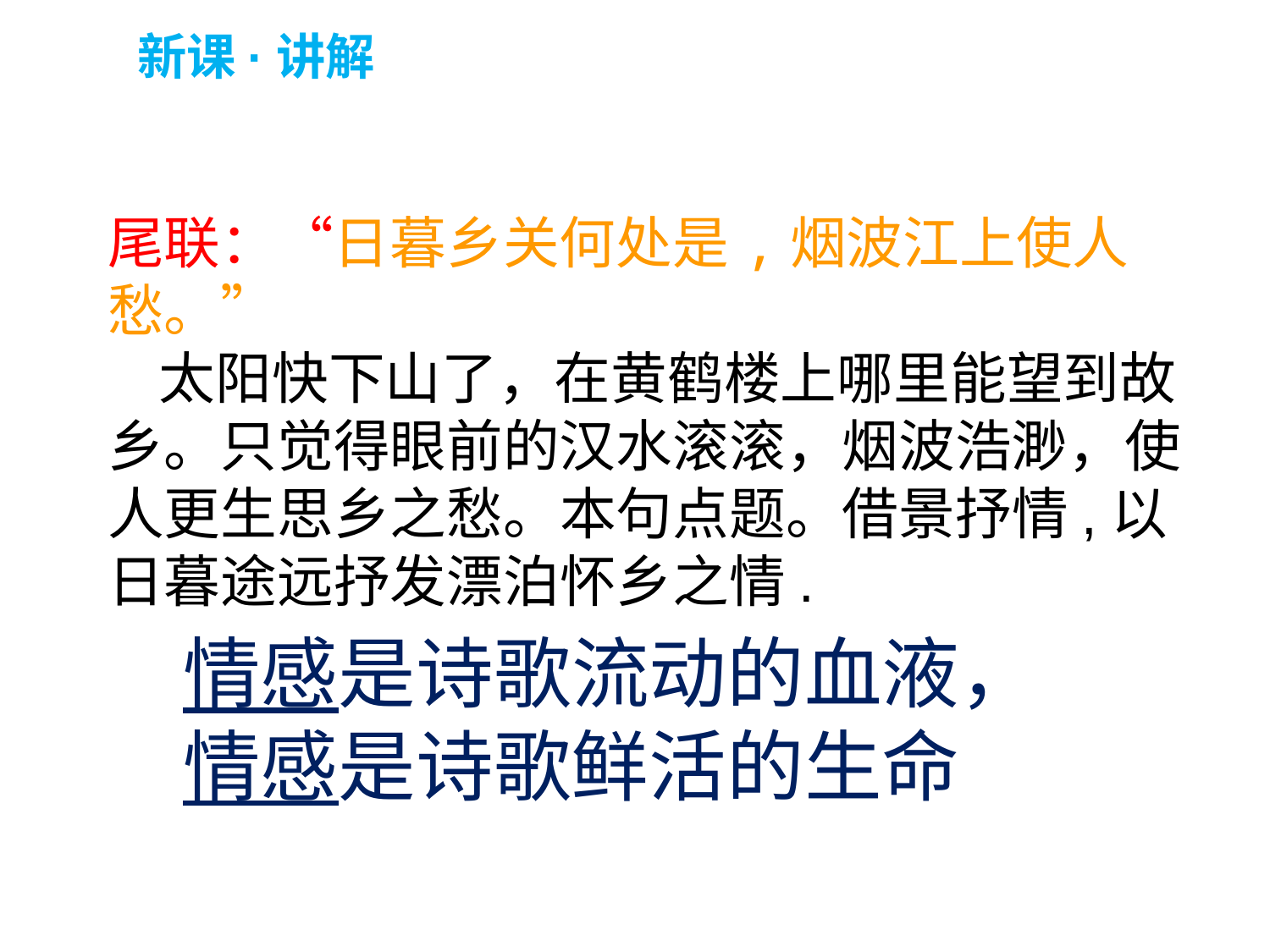

新课·讲解
尾联：“日暮乡关何处是,烟波江上使人愁。”
   太阳快下山了，在黄鹤楼上哪里能望到故乡。只觉得眼前的汉水滚滚，烟波浩渺，使人更生思乡之愁。本句点题。借景抒情,以日暮途远抒发漂泊怀乡之情.
 情感是诗歌流动的血液，
 情感是诗歌鲜活的生命。